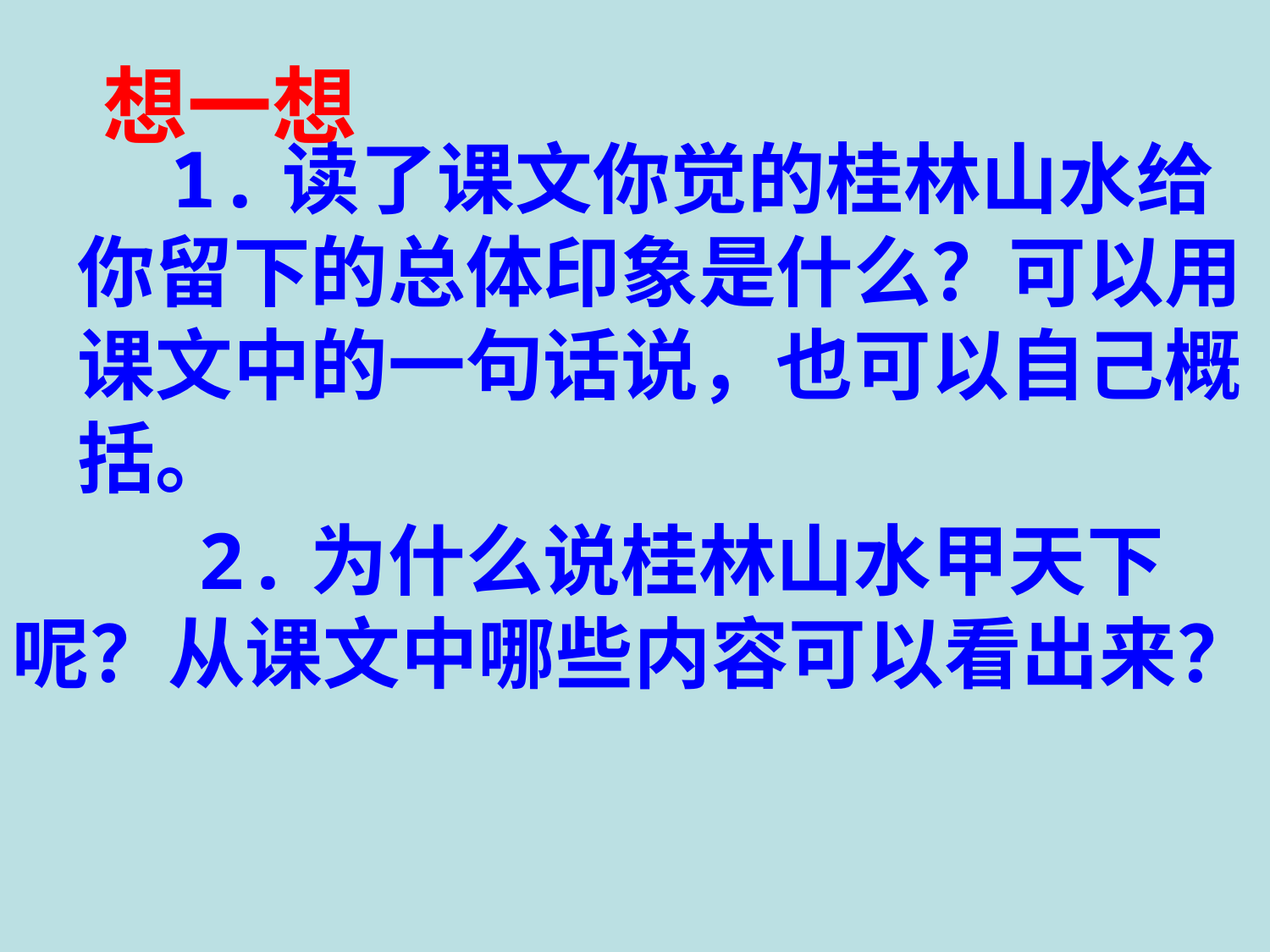

想一想
  1.读了课文你觉的桂林山水给你留下的总体印象是什么？可以用课文中的一句话说，也可以自己概括。
    2.为什么说桂林山水甲天下呢？从课文中哪些内容可以看出来？